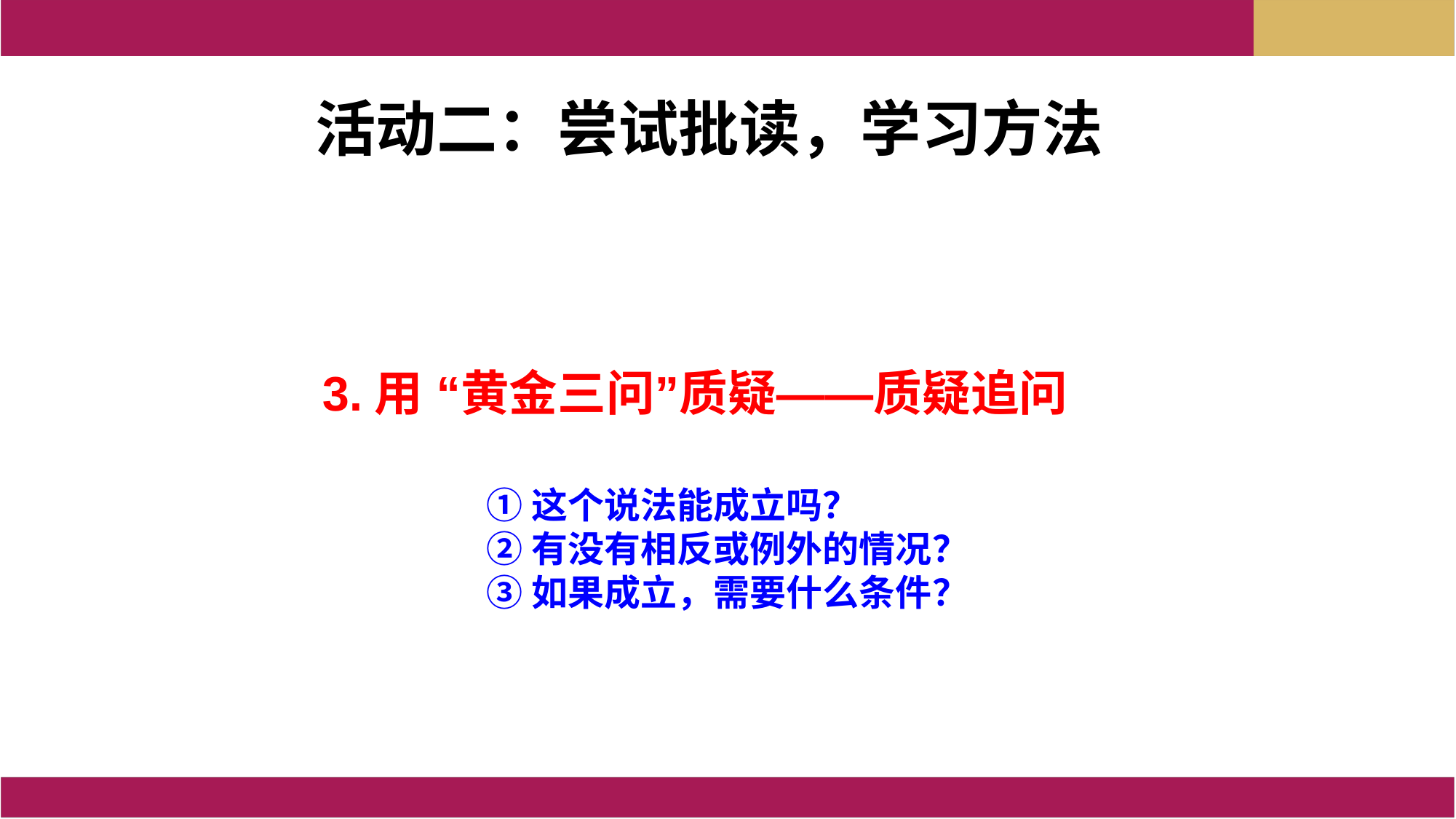

活动二：尝试批读，学习方法
3.用 “黄金三问”质疑——质疑追问

①这个说法能成立吗？
②有没有相反或例外的情况？
③如果成立，需要什么条件？